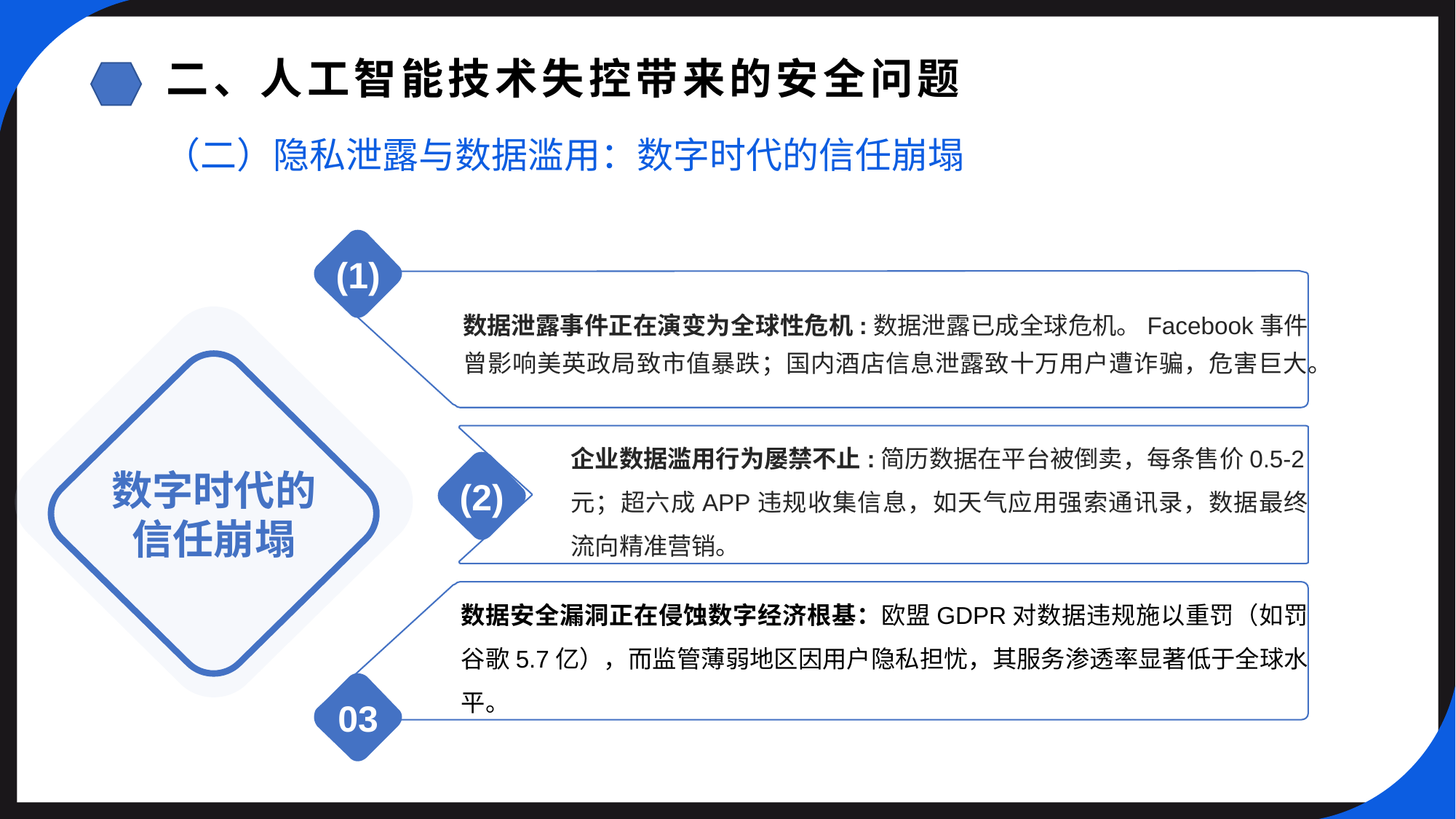

二、人工智能技术失控带来的安全问题
（二）隐私泄露与数据滥用：数字时代的信任崩塌
(1)
数据泄露事件正在演变为全球性危机:数据泄露已成全球危机。Facebook事件曾影响美英政局致市值暴跌；国内酒店信息泄露致十万用户遭诈骗，危害巨大。

数字时代的信任崩塌
企业数据滥用行为屡禁不止:简历数据在平台被倒卖，每条售价0.5-2元；超六成APP违规收集信息，如天气应用强索通讯录，数据最终流向精准营销。
(2)
数据安全漏洞正在侵蚀数字经济根基：欧盟GDPR对数据违规施以重罚（如罚谷歌5.7亿），而监管薄弱地区因用户隐私担忧，其服务渗透率显著低于全球水平。
03